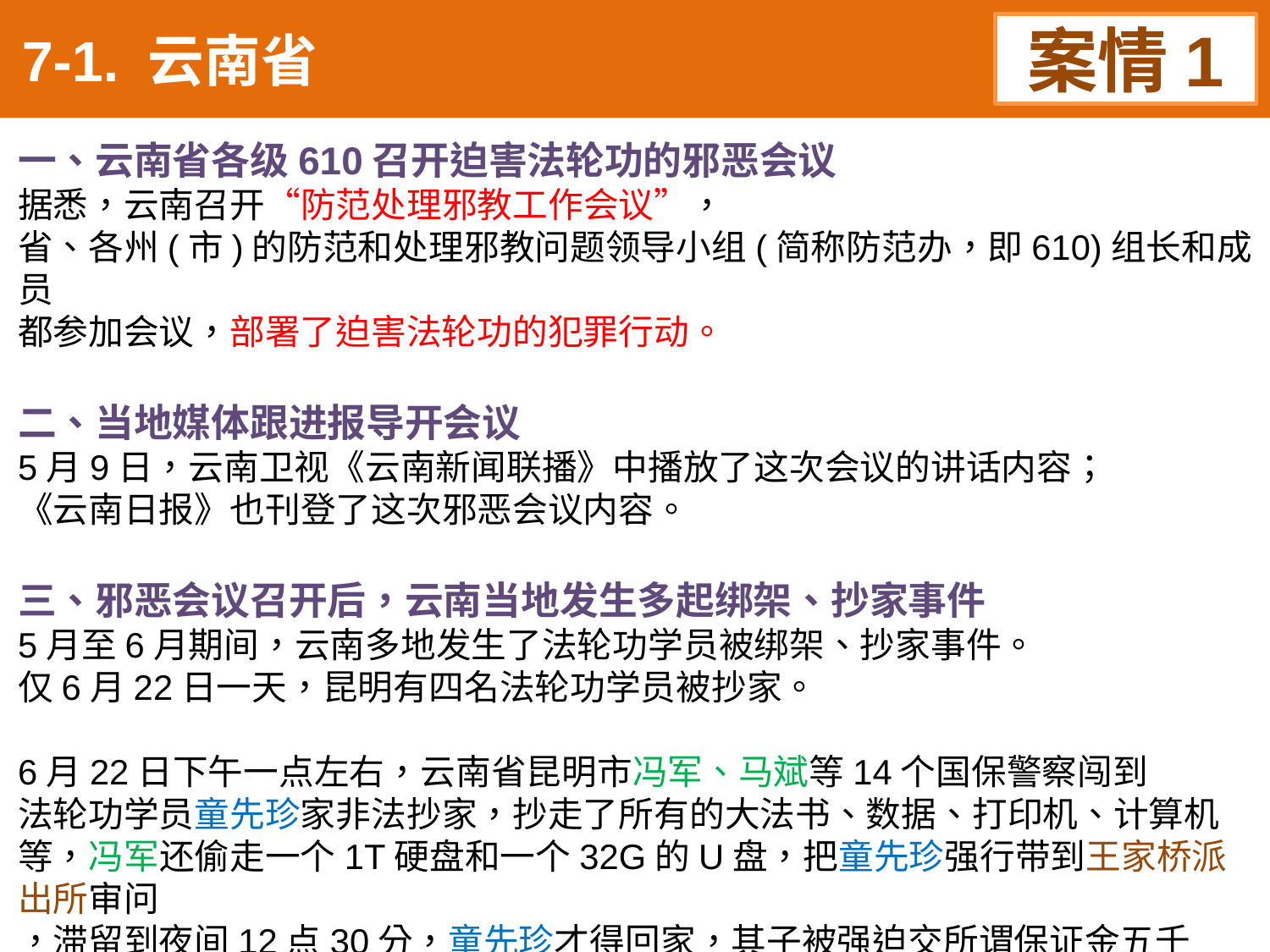

7-1. 云南省
案情1

一、云南省各级610召开迫害法轮功的邪恶会议
据悉，云南召开“防范处理邪教工作会议”，
省、各州(市)的防范和处理邪教问题领导小组(简称防范办，即610)组长和成员
都参加会议，部署了迫害法轮功的犯罪行动。

二、当地媒体跟进报导开会议
5月9日，云南卫视《云南新闻联播》中播放了这次会议的讲话内容；
《云南日报》也刊登了这次邪恶会议内容。

三、邪恶会议召开后，云南当地发生多起绑架、抄家事件
5月至6月期间，云南多地发生了法轮功学员被绑架、抄家事件。
仅6月22日一天，昆明有四名法轮功学员被抄家。

6月22日下午一点左右，云南省昆明市冯军、马斌等14个国保警察闯到
法轮功学员童先珍家非法抄家，抄走了所有的大法书、数据、打印机、计算机等，冯军还偷走一个1T硬盘和一个32G的U盘，把童先珍强行带到王家桥派出所审问
，滞留到夜间12点30分，童先珍才得回家，其子被强迫交所谓保证金五千元。